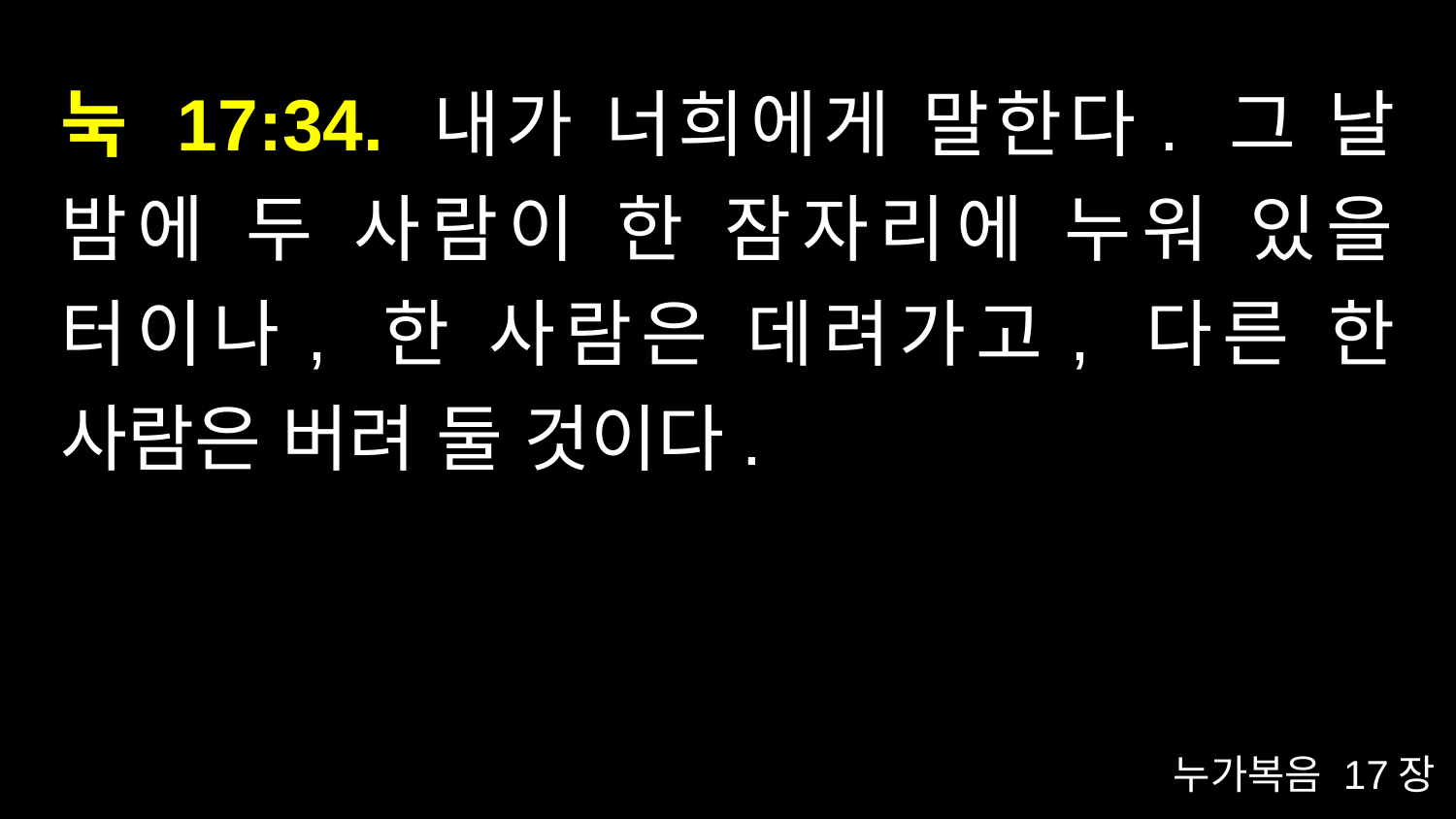

# 눅 17:34. 내가 너희에게 말한다. 그 날 밤에 두 사람이 한 잠자리에 누워 있을 터이나, 한 사람은 데려가고, 다른 한 사람은 버려 둘 것이다.
누가복음 17장